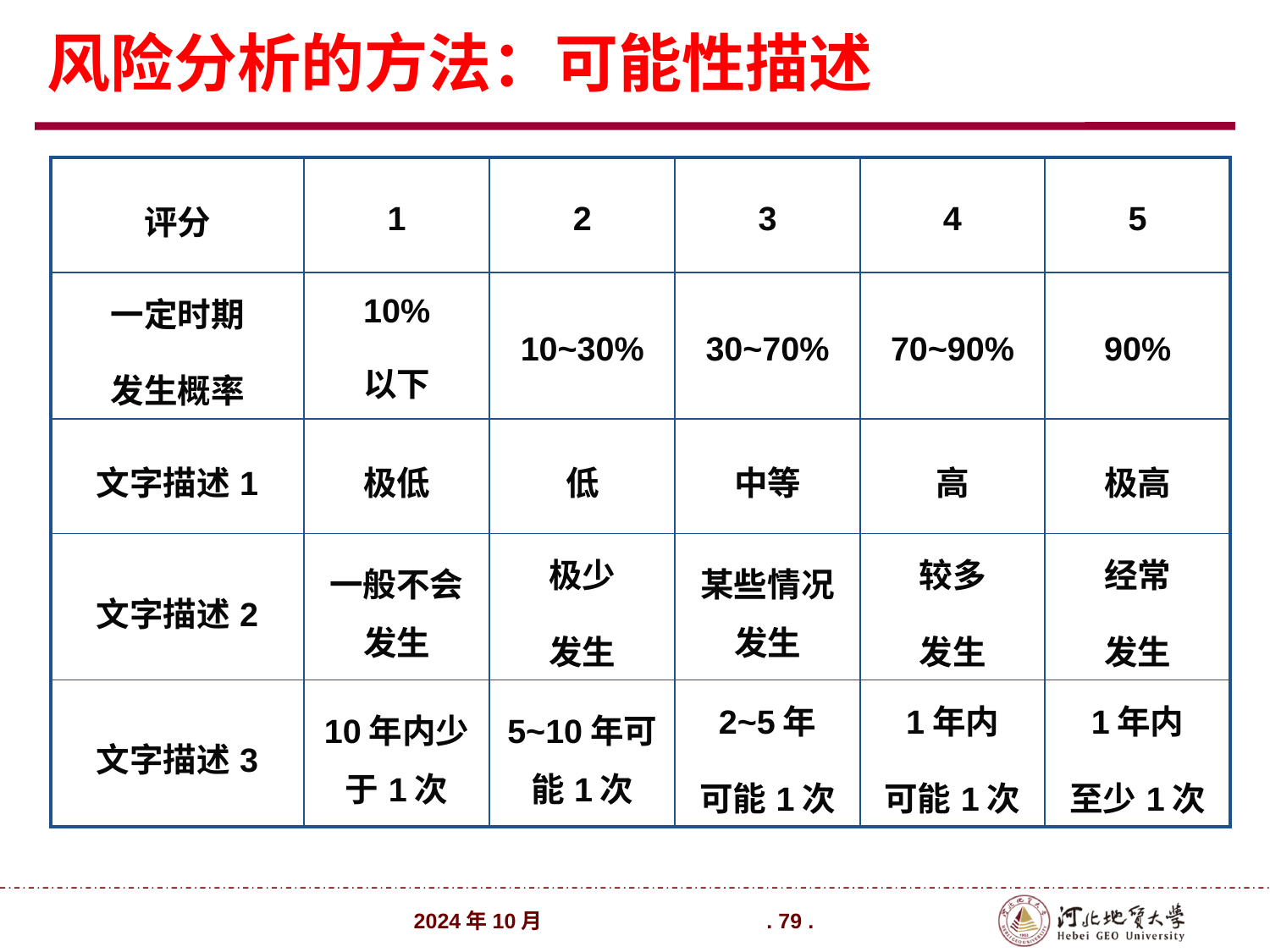

# 风险分析的方法：可能性描述
| 评分 | 1 | 2 | 3 | 4 | 5 |
| --- | --- | --- | --- | --- | --- |
| 一定时期 发生概率 | 10% 以下 | 10~30% | 30~70% | 70~90% | 90% |
| 文字描述1 | 极低 | 低 | 中等 | 高 | 极高 |
| 文字描述2 | 一般不会发生 | 极少 发生 | 某些情况发生 | 较多 发生 | 经常 发生 |
| 文字描述3 | 10年内少于1次 | 5~10年可能1次 | 2~5年 可能1次 | 1年内 可能1次 | 1年内 至少1次 |
2024年10月                                             . 79 .